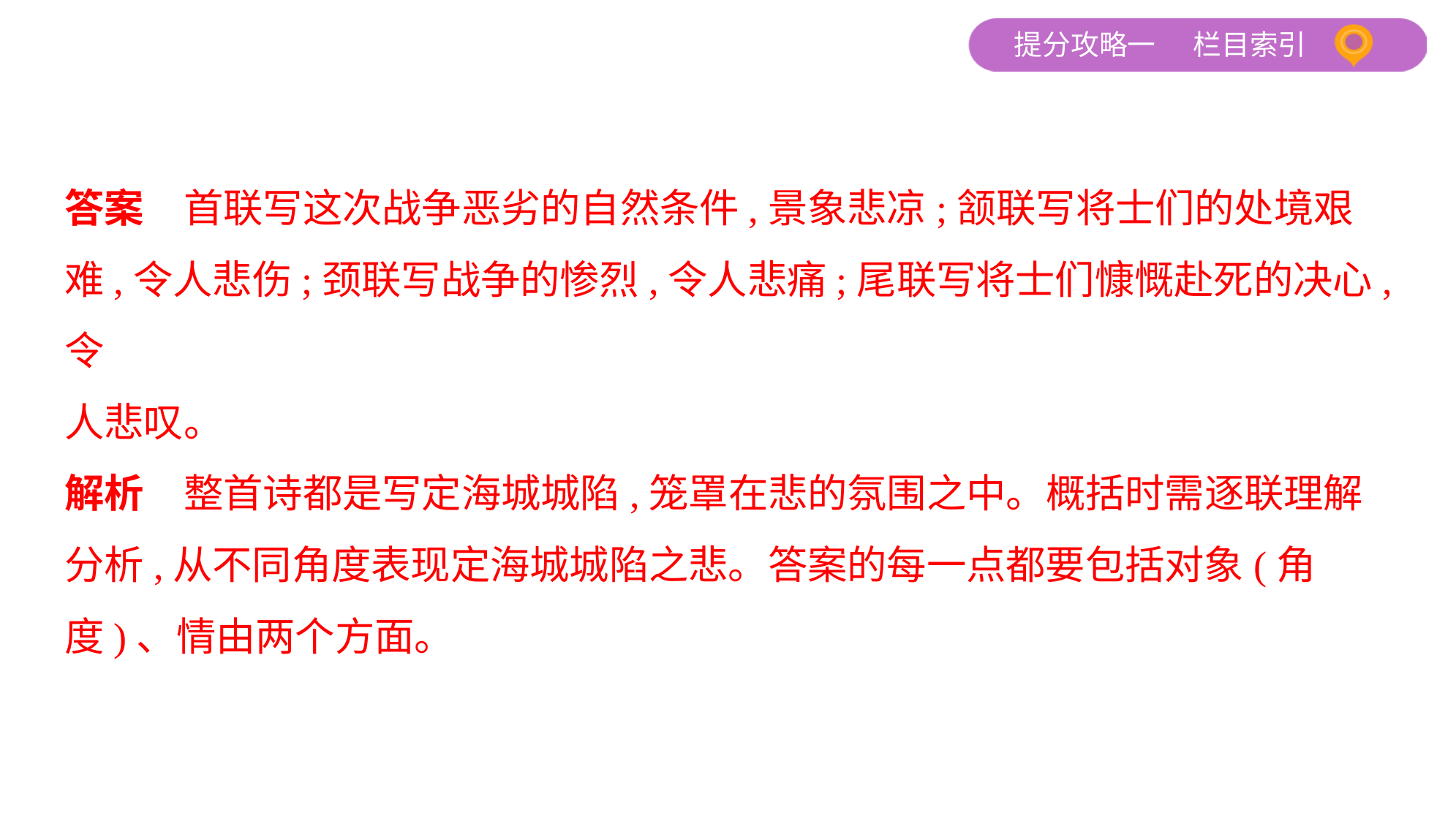

答案　首联写这次战争恶劣的自然条件,景象悲凉;颔联写将士们的处境艰
难,令人悲伤;颈联写战争的惨烈,令人悲痛;尾联写将士们慷慨赴死的决心,令
人悲叹。
解析　整首诗都是写定海城城陷,笼罩在悲的氛围之中。概括时需逐联理解
分析,从不同角度表现定海城城陷之悲。答案的每一点都要包括对象(角
度)、情由两个方面。